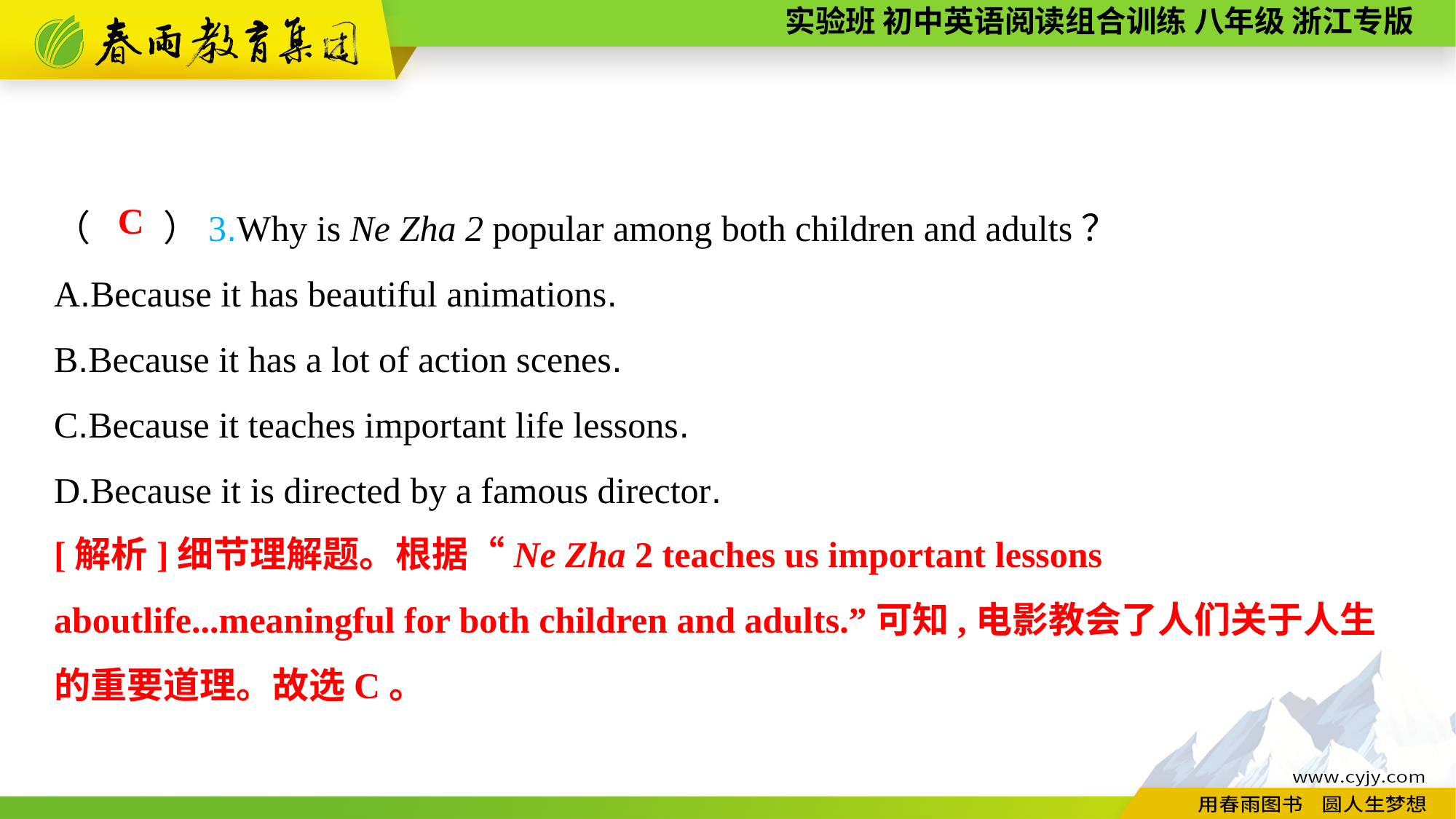

（　　）3.Why is Ne Zha 2 popular among both children and adults？
A.Because it has beautiful animations.
B.Because it has a lot of action scenes.
C.Because it teaches important life lessons.
D.Because it is directed by a famous director.
C
[解析]细节理解题。根据“Ne Zha 2 teaches us important lessons aboutlife...meaningful for both children and adults.”可知,电影教会了人们关于人生的重要道理。故选C。